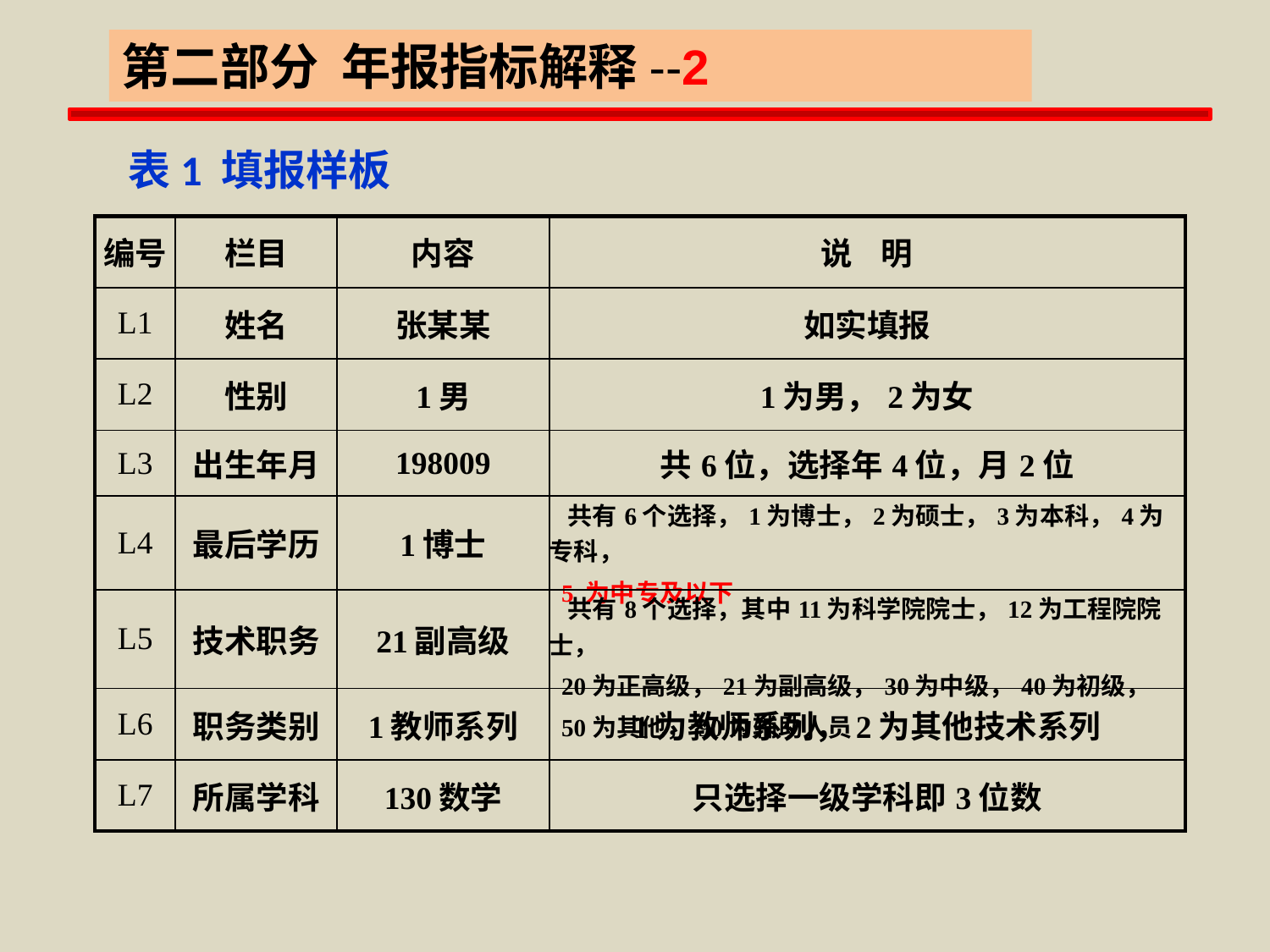

第二部分  年报指标解释--2

  表1 填报样板

| 编号 | 栏目 | 内容 | 说 明 |
| --- | --- | --- | --- |
| L1 | 姓名 | 张某某 | 如实填报 |
| L2 | 性别 | 1男 | 1为男，2为女 |
| L3 | 出生年月 | 198009 | 共6位，选择年4位，月2位 |
| L4 | 最后学历 | 1博士 | 共有6个选择，1为博士，2为硕士，3为本科，4为专科， 5 为中专及以下 |
| L5 | 技术职务 | 21副高级 | 共有8个选择，其中11为科学院院士，12为工程院院士， 20为正高级，21为副高级，30为中级，40为初级， 50为其他，90为辅助人员 |
| L6 | 职务类别 | 1教师系列 | 1为教师系列，2为其他技术系列 |
| L7 | 所属学科 | 130数学 | 只选择一级学科即3位数 |